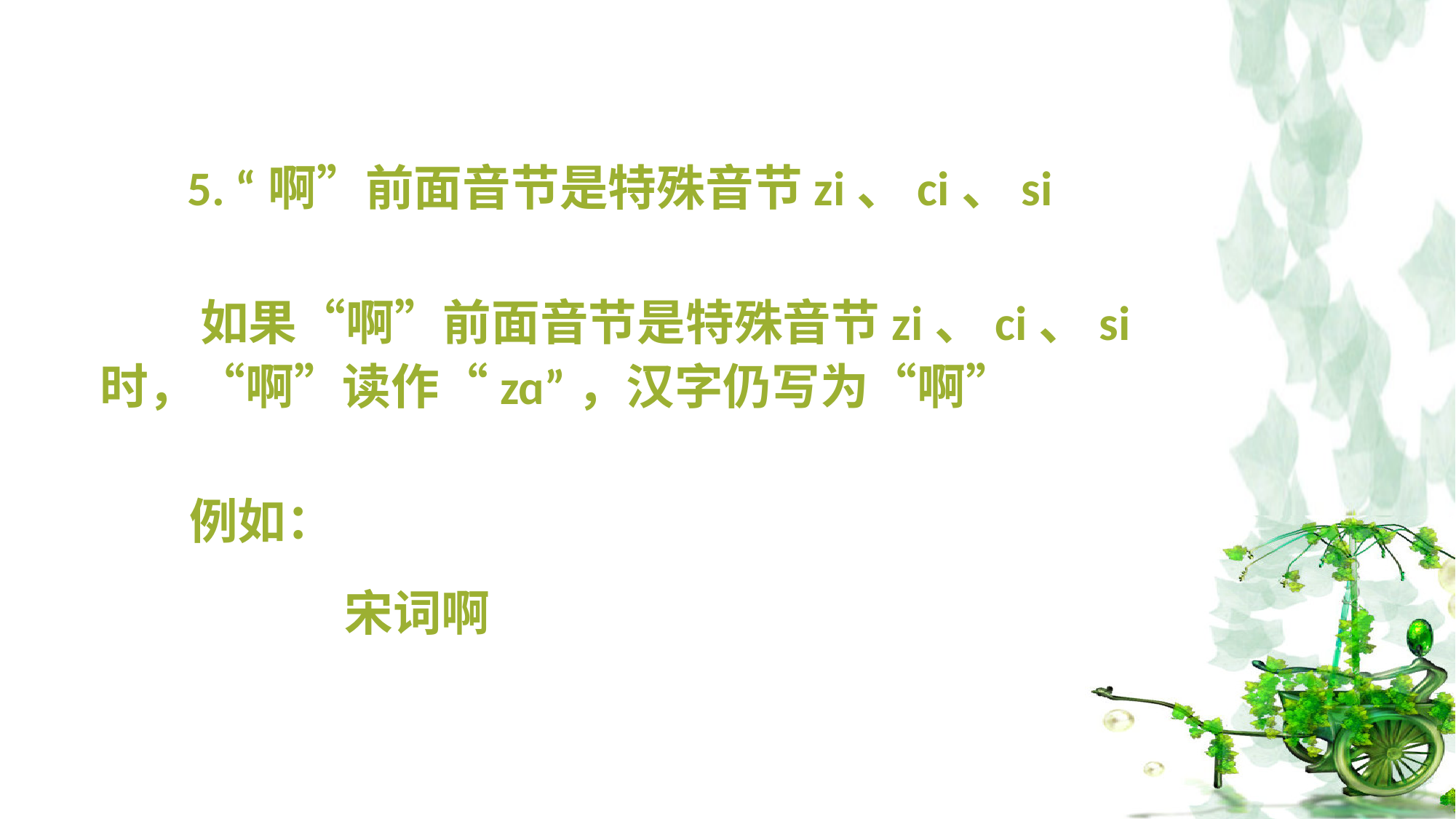

5. “啊”前面音节是特殊音节zi、ci、si

        如果“啊”前面音节是特殊音节zi、ci、si时，“啊”读作“zɑ”，汉字仍写为“啊”

       例如：
                     宋词啊